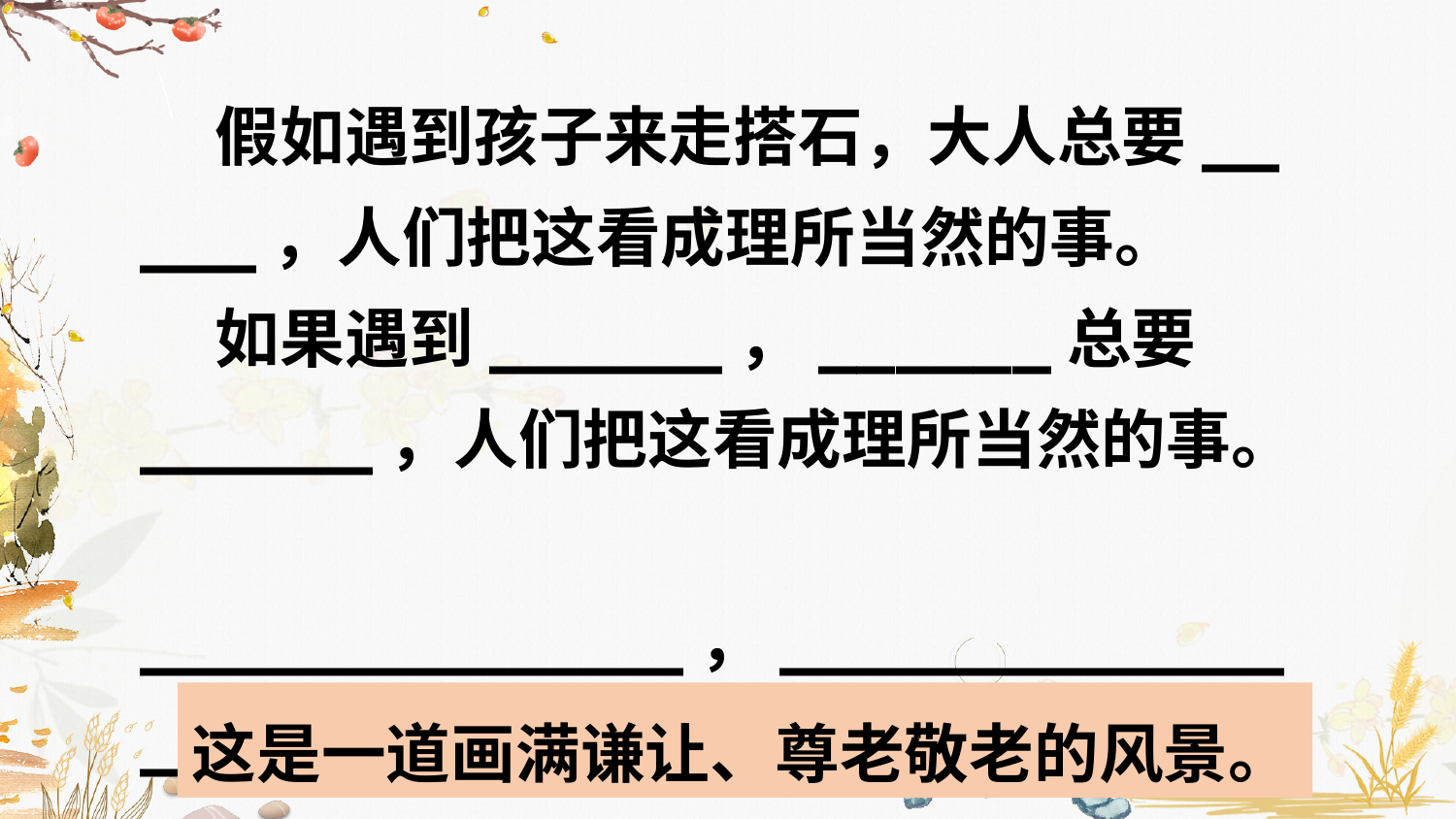

假如遇到孩子来走搭石，大人总要__
___，人们把这看成理所当然的事。
    如果遇到______，______总要______，人们把这看成理所当然的事。
    ______________，________________，人们把这看成理所当然的事。
这是一道画满谦让、尊老敬老的风景。